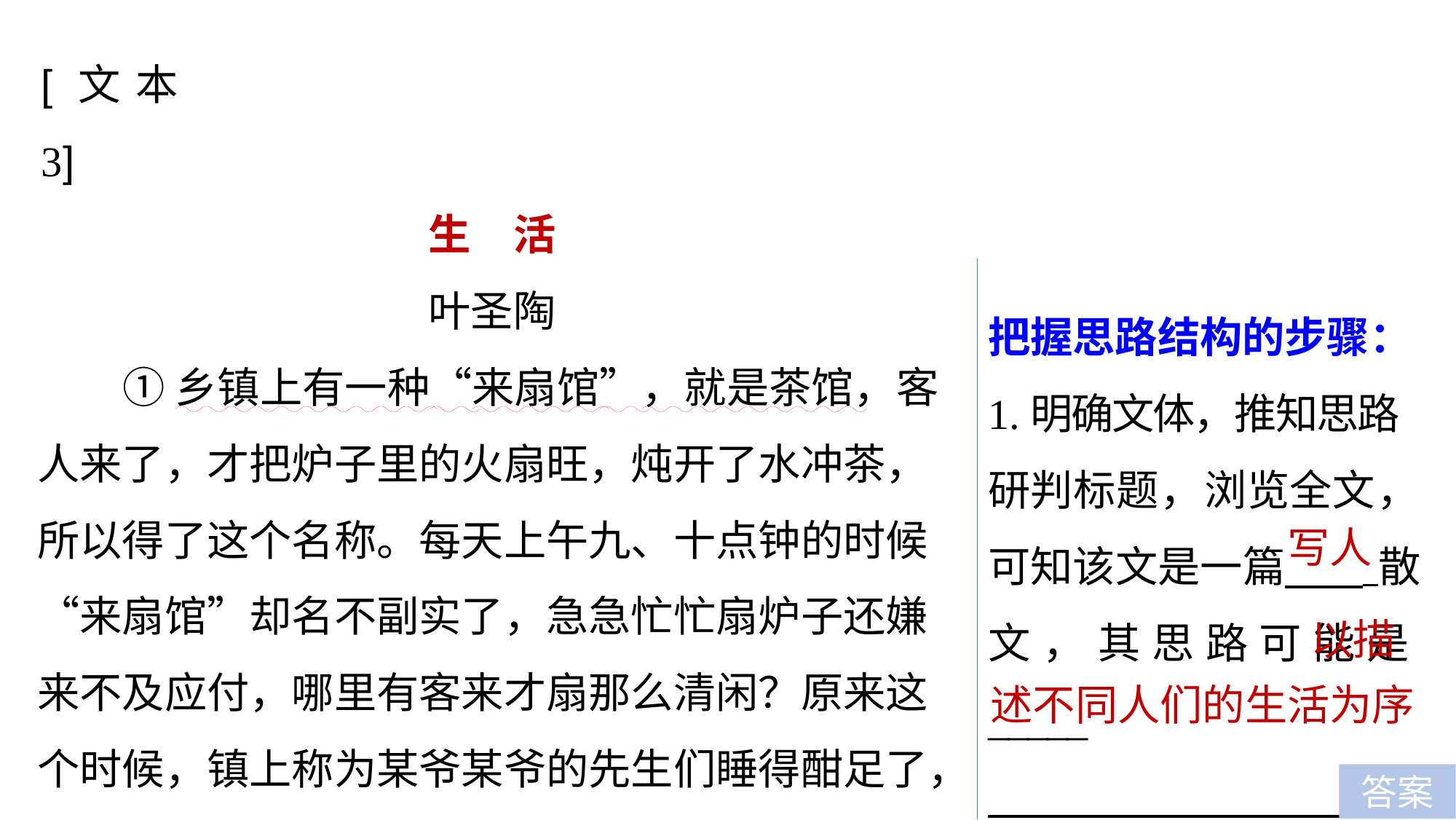

[文本3]
生　活
叶圣陶
①乡镇上有一种“来扇馆”，就是茶馆，客人来了，才把炉子里的火扇旺，炖开了水冲茶，所以得了这个名称。每天上午九、十点钟的时候“来扇馆”却名不副实了，急急忙忙扇炉子还嫌来不及应付，哪里有客来才扇那么清闲？原来这个时候，镇上称为某爷某爷的先生们睡得酣足了，
把握思路结构的步骤：
1.明确文体，推知思路
研判标题，浏览全文，可知该文是一篇          散文，其思路可能是_____
                                              。
写人
以描
述不同人们的生活为序
答案